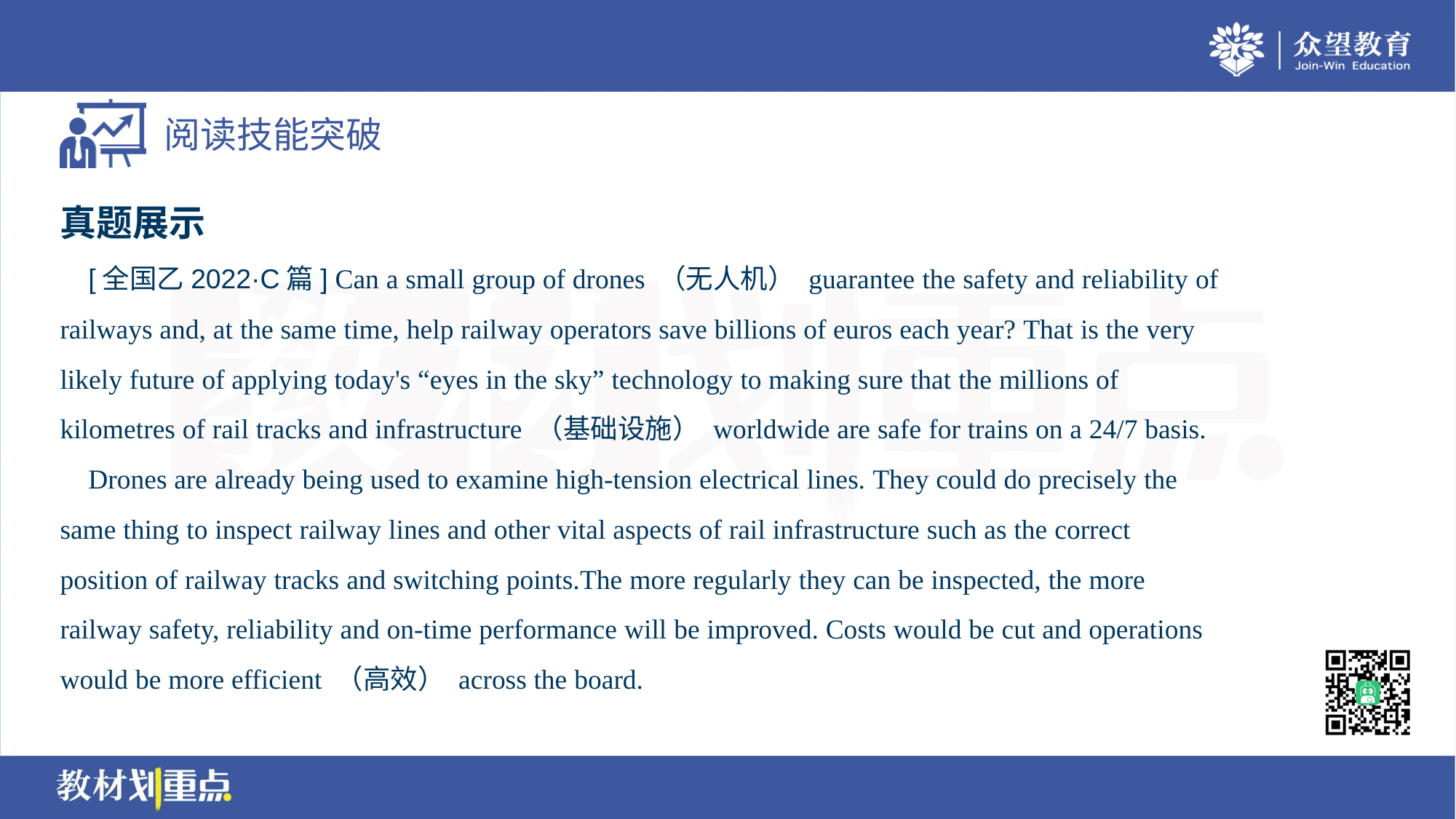

真题展示
    [全国乙2022·C篇] Can a small group of drones （无人机） guarantee the safety and reliability of
railways and, at the same time, help railway operators save billions of euros each year? That is the very
likely future of applying today's “eyes in the sky” technology to making sure that the millions of
kilometres of rail tracks and infrastructure （基础设施） worldwide are safe for trains on a 24/7 basis.
    Drones are already being used to examine high-tension electrical lines. They could do precisely the
same thing to inspect railway lines and other vital aspects of rail infrastructure such as the correct
position of railway tracks and switching points.The more regularly they can be inspected, the more
railway safety, reliability and on-time performance will be improved. Costs would be cut and operations
would be more efficient （高效） across the board.